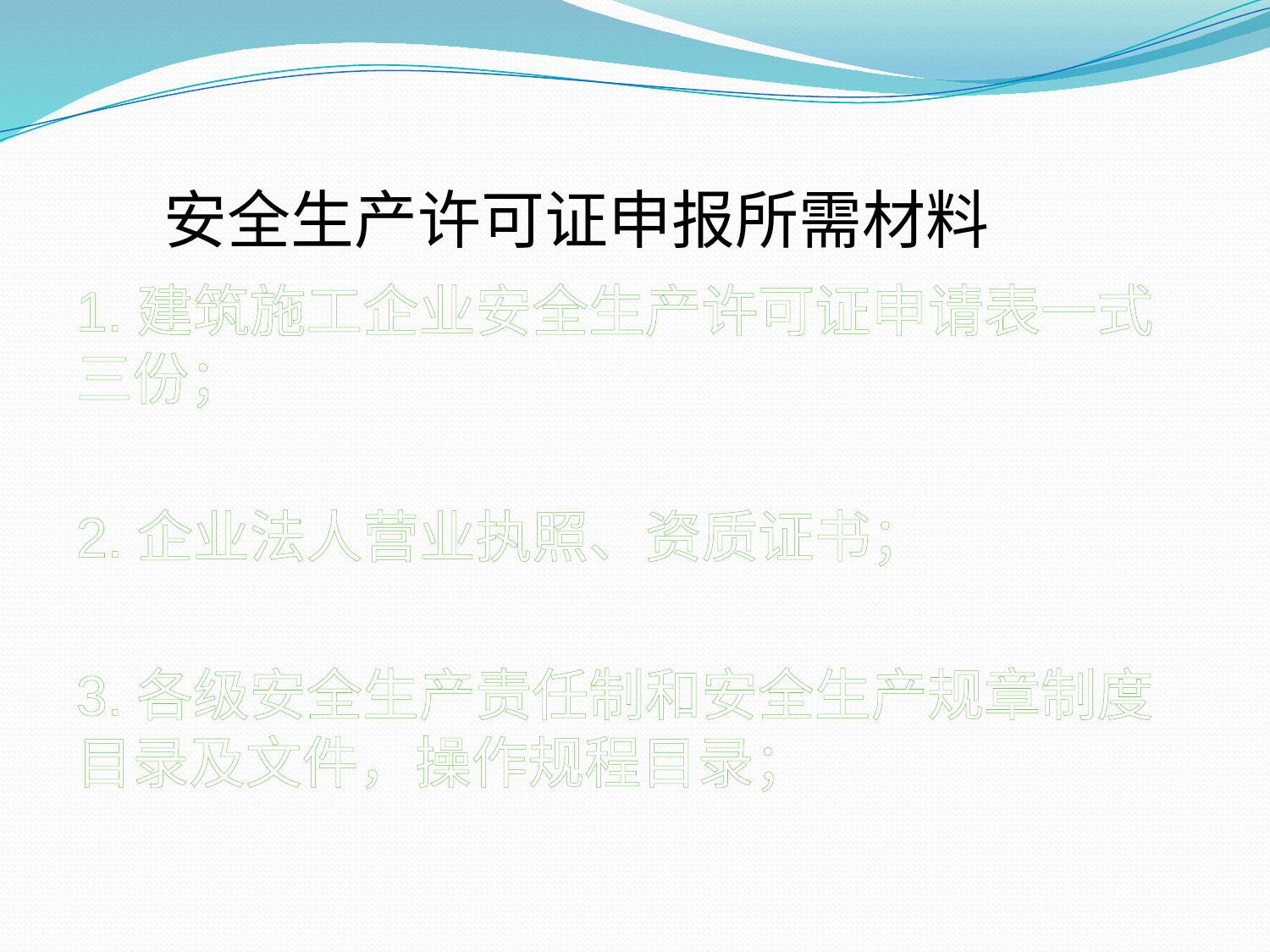

# 安全生产许可证申报所需材料
1.建筑施工企业安全生产许可证申请表一式三份；

2.企业法人营业执照、资质证书；

3.各级安全生产责任制和安全生产规章制度目录及文件，操作规程目录；